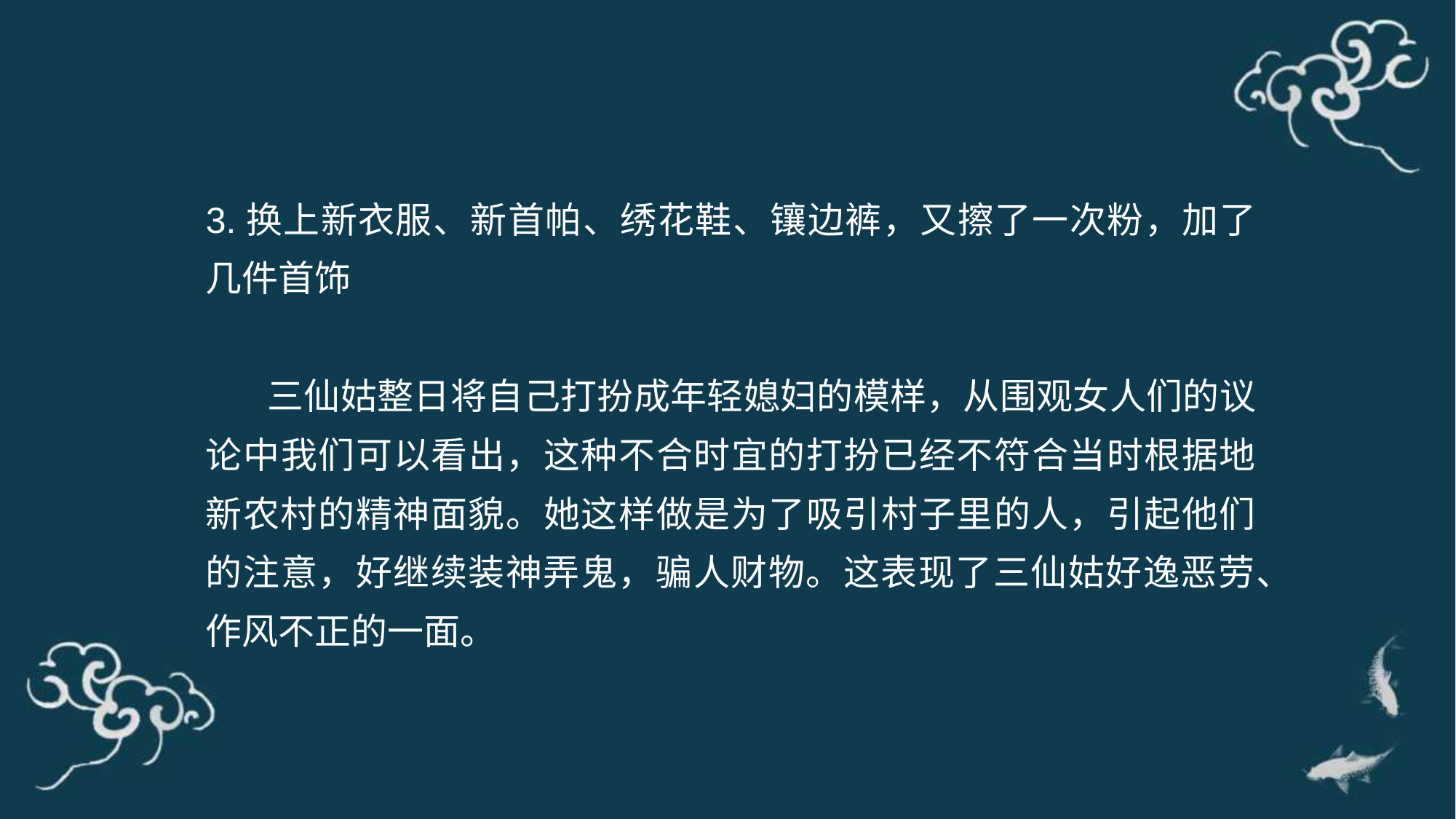

3.换上新衣服、新首帕、绣花鞋、镶边裤，又擦了一次粉，加了几件首饰

  三仙姑整日将自己打扮成年轻媳妇的模样，从围观女人们的议论中我们可以看出，这种不合时宜的打扮已经不符合当时根据地新农村的精神面貌。她这样做是为了吸引村子里的人，引起他们的注意，好继续装神弄鬼，骗人财物。这表现了三仙姑好逸恶劳、作风不正的一面。